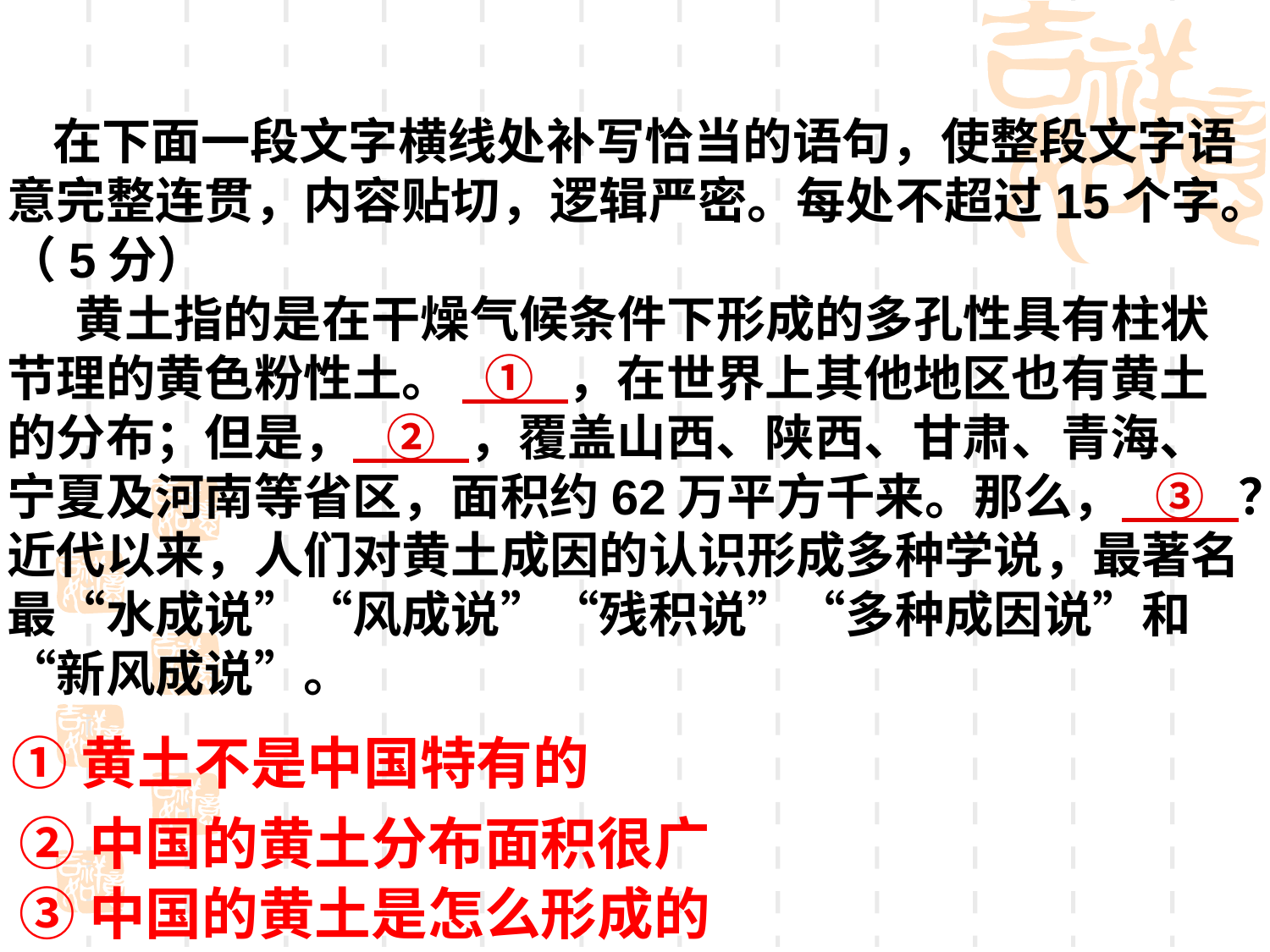

在下面一段文字横线处补写恰当的语句，使整段文字语意完整连贯，内容贴切，逻辑严密。每处不超过15个字。（5分）
     黄土指的是在干燥气候条件下形成的多孔性具有柱状节理的黄色粉性土。   ①   ，在世界上其他地区也有黄土的分布；但是，   ②   ，覆盖山西、陕西、甘肃、青海、宁夏及河南等省区，面积约62万平方千来。那么，   ③   ？近代以来，人们对黄土成因的认识形成多种学说，最著名最“水成说”“风成说”“残积说”“多种成因说”和“新风成说”。
①黄土不是中国特有的
②中国的黄土分布面积很广
③中国的黄土是怎么形成的